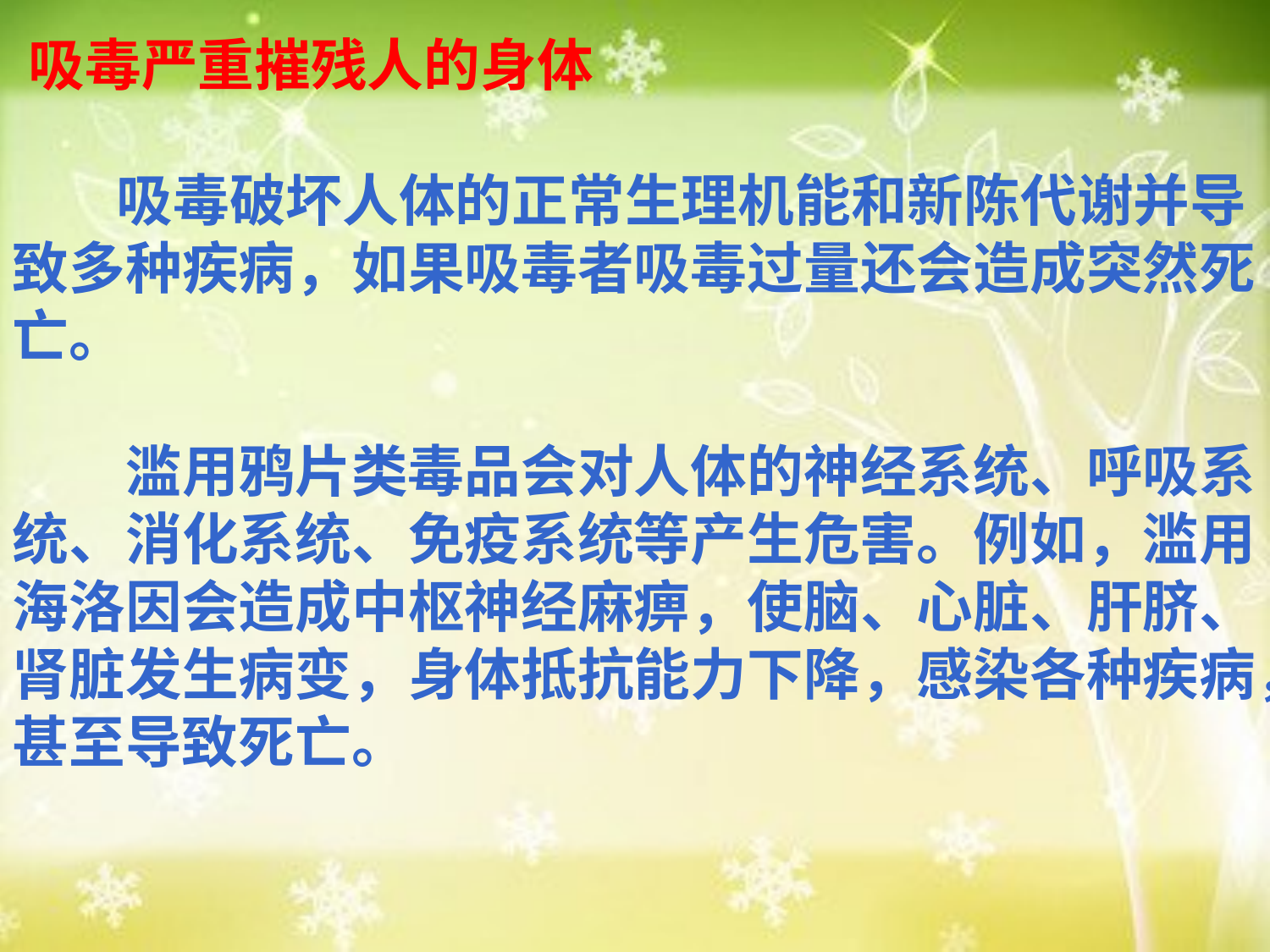

吸毒严重摧残人的身体
       吸毒破坏人体的正常生理机能和新陈代谢并导致多种疾病，如果吸毒者吸毒过量还会造成突然死亡。
　　滥用鸦片类毒品会对人体的神经系统、呼吸系统、消化系统、免疫系统等产生危害。例如，滥用海洛因会造成中枢神经麻痹，使脑、心脏、肝脐、肾脏发生病变，身体抵抗能力下降，感染各种疾病，甚至导致死亡。